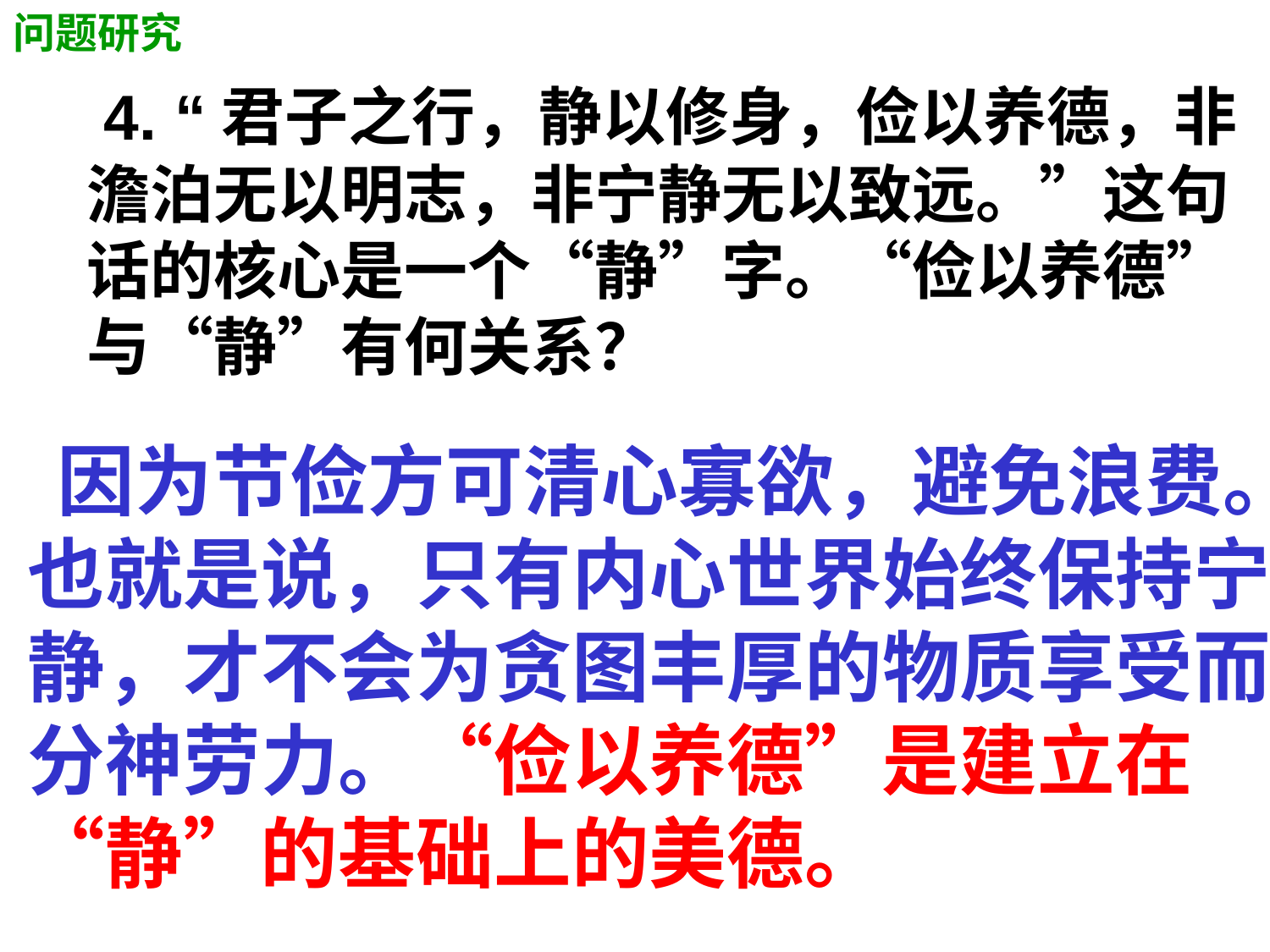

问题研究
 4. “君子之行，静以修身，俭以养德，非澹泊无以明志，非宁静无以致远。”这句话的核心是一个“静”字。“俭以养德”与“静”有何关系？
 因为节俭方可清心寡欲，避免浪费。也就是说，只有内心世界始终保持宁静，才不会为贪图丰厚的物质享受而分神劳力。“俭以养德”是建立在“静”的基础上的美德。